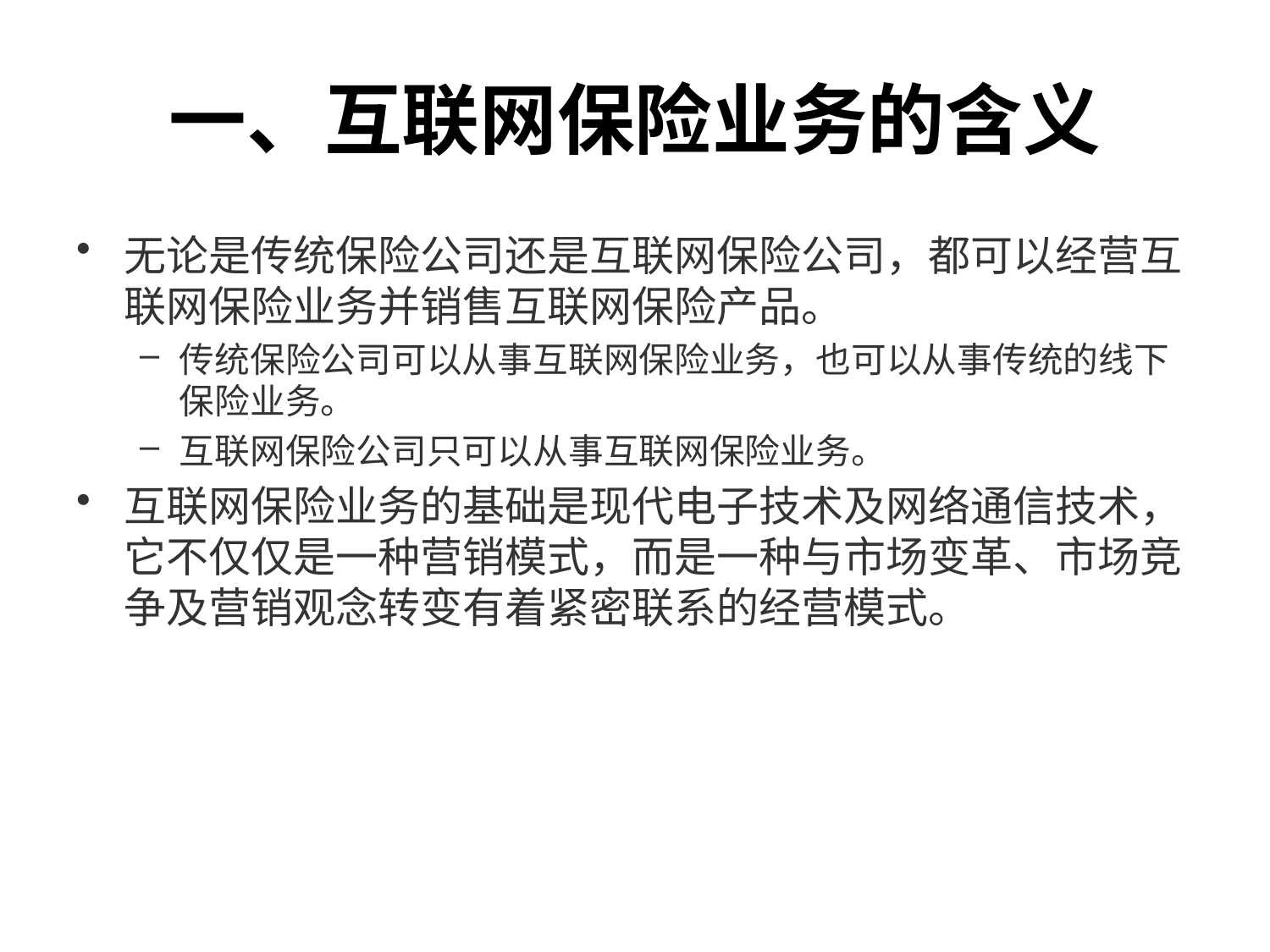

# 一、互联网保险业务的含义
无论是传统保险公司还是互联网保险公司，都可以经营互联网保险业务并销售互联网保险产品。
传统保险公司可以从事互联网保险业务，也可以从事传统的线下保险业务。
互联网保险公司只可以从事互联网保险业务。
互联网保险业务的基础是现代电子技术及网络通信技术，它不仅仅是一种营销模式，而是一种与市场变革、市场竞争及营销观念转变有着紧密联系的经营模式。